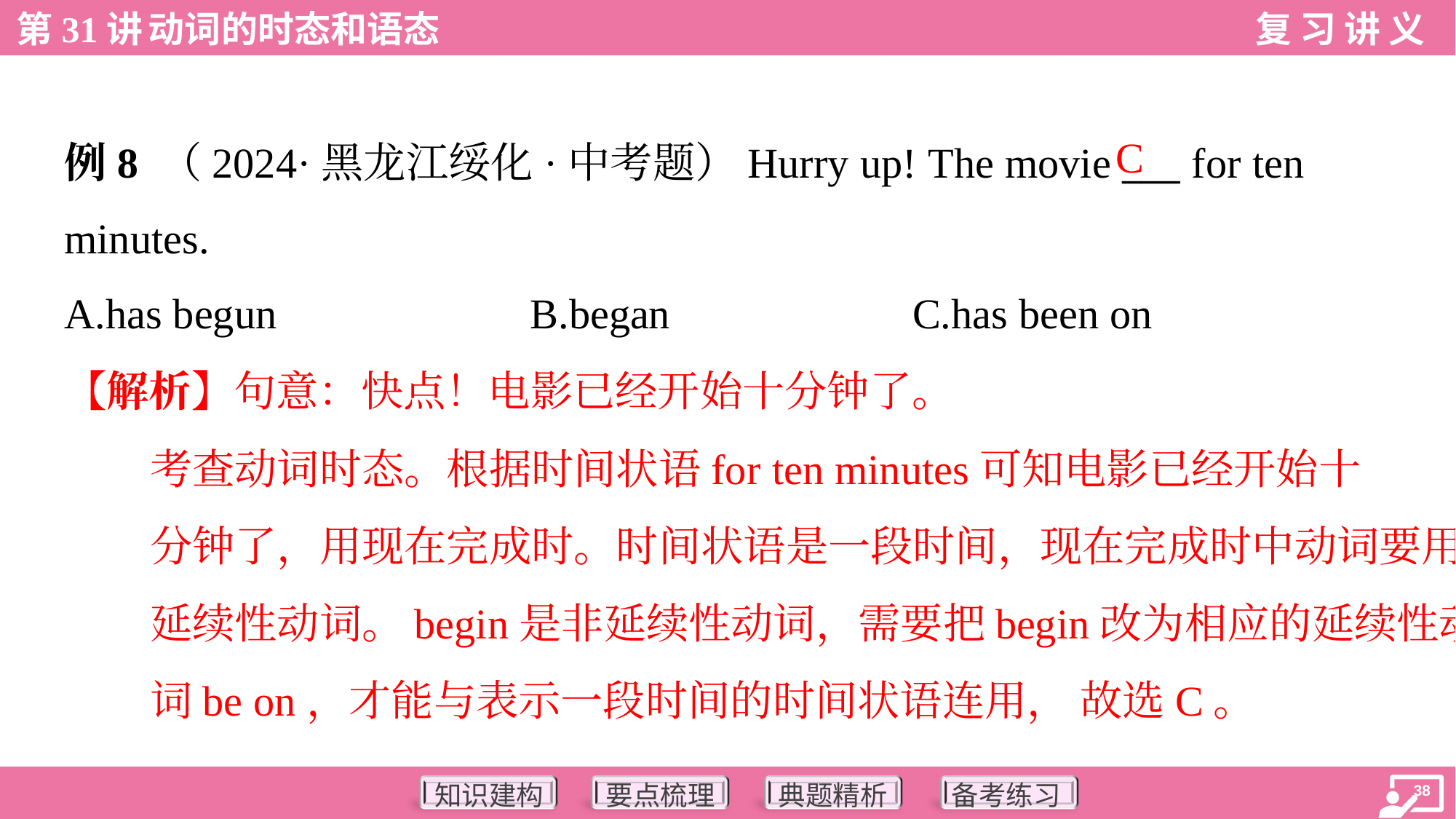

C
例8 （2024·黑龙江绥化·中考题）Hurry up! The movie ___ for ten
minutes.
A.has begun	B.began	C.has been on
【解析】句意：快点！电影已经开始十分钟了。
考查动词时态。根据时间状语for ten minutes可知电影已经开始十
分钟了，用现在完成时。时间状语是一段时间，现在完成时中动词要用
延续性动词。begin是非延续性动词，需要把begin改为相应的延续性动
词be on，才能与表示一段时间的时间状语连用， 故选C。